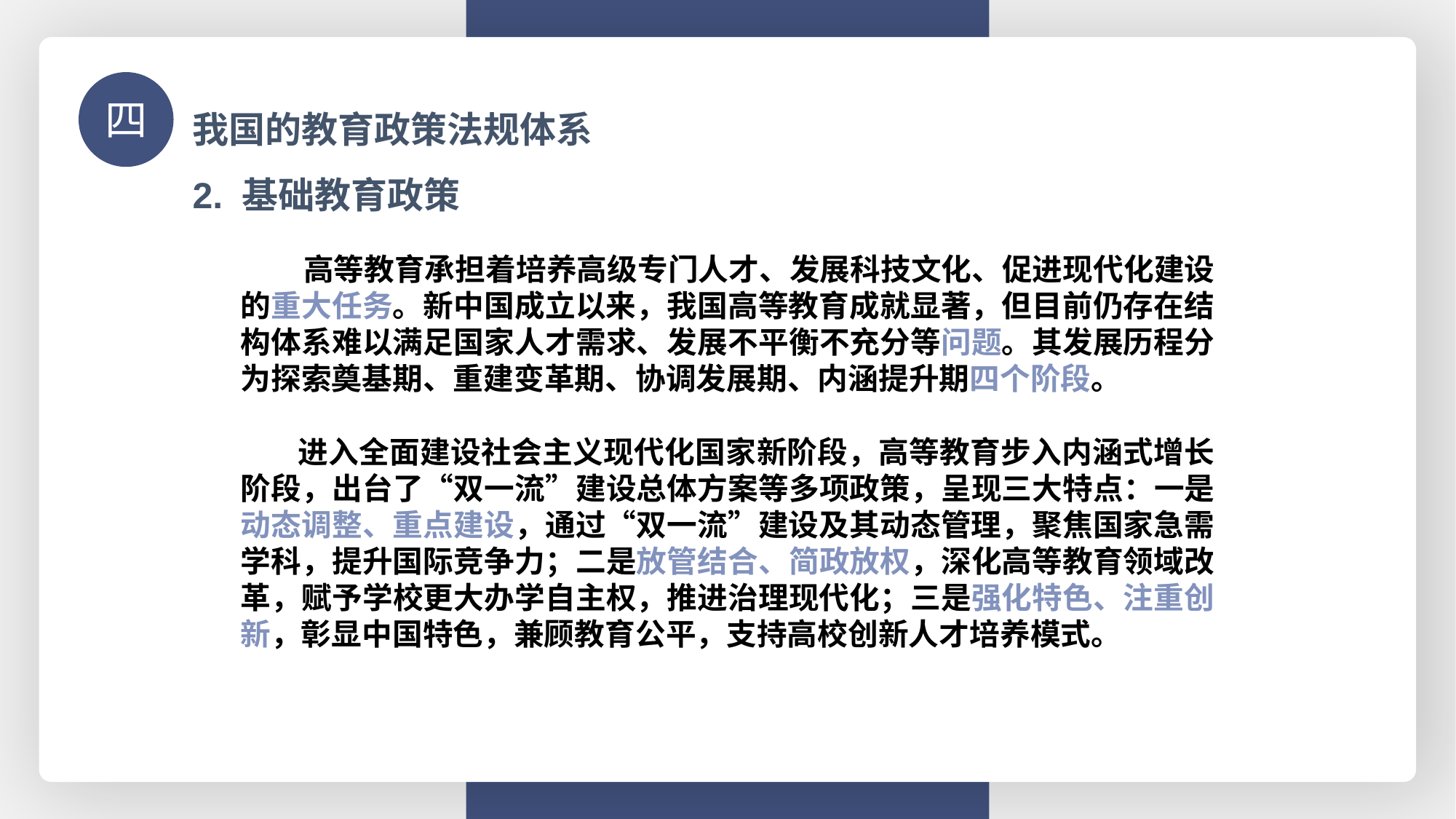

我国的教育政策法规体系
四
2. 基础教育政策
        高等教育承担着培养高级专门人才、发展科技文化、促进现代化建设的重大任务。新中国成立以来，我国高等教育成就显著，但目前仍存在结构体系难以满足国家人才需求、发展不平衡不充分等问题。其发展历程分为探索奠基期、重建变革期、协调发展期、内涵提升期四个阶段。

       进入全面建设社会主义现代化国家新阶段，高等教育步入内涵式增长阶段，出台了“双一流”建设总体方案等多项政策，呈现三大特点：一是动态调整、重点建设，通过“双一流”建设及其动态管理，聚焦国家急需学科，提升国际竞争力；二是放管结合、简政放权，深化高等教育领域改革，赋予学校更大办学自主权，推进治理现代化；三是强化特色、注重创新，彰显中国特色，兼顾教育公平，支持高校创新人才培养模式。